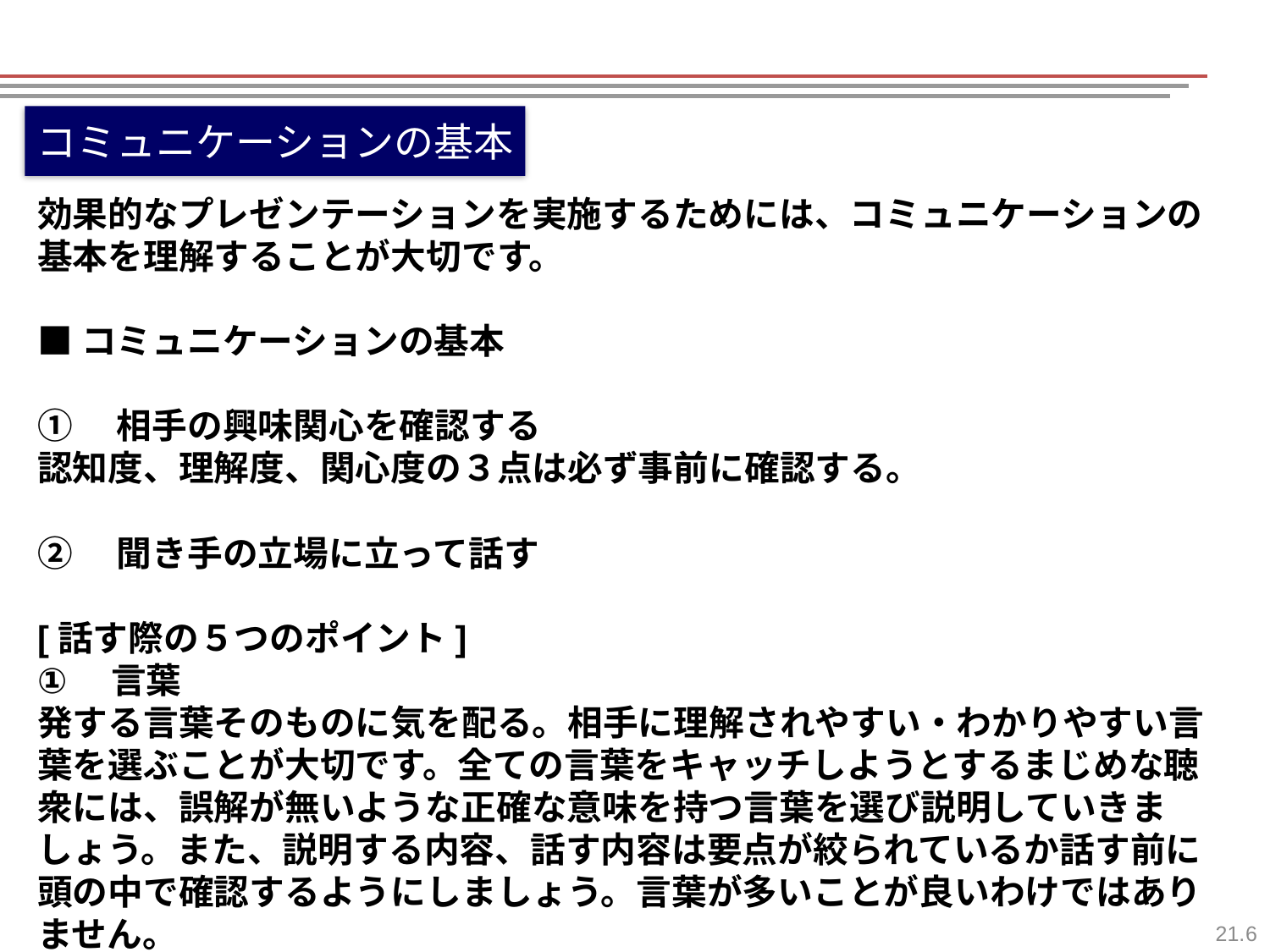

コミュニケーションの基本
効果的なプレゼンテーションを実施するためには、コミュニケーションの基本を理解することが大切です。

■コミュニケーションの基本

①　相手の興味関心を確認する
認知度、理解度、関心度の３点は必ず事前に確認する。
②　聞き手の立場に立って話す

[話す際の５つのポイント]
①　言葉
発する言葉そのものに気を配る。相手に理解されやすい・わかりやすい言葉を選ぶことが大切です。全ての言葉をキャッチしようとするまじめな聴衆には、誤解が無いような正確な意味を持つ言葉を選び説明していきましょう。また、説明する内容、話す内容は要点が絞られているか話す前に頭の中で確認するようにしましょう。言葉が多いことが良いわけではありません。
6